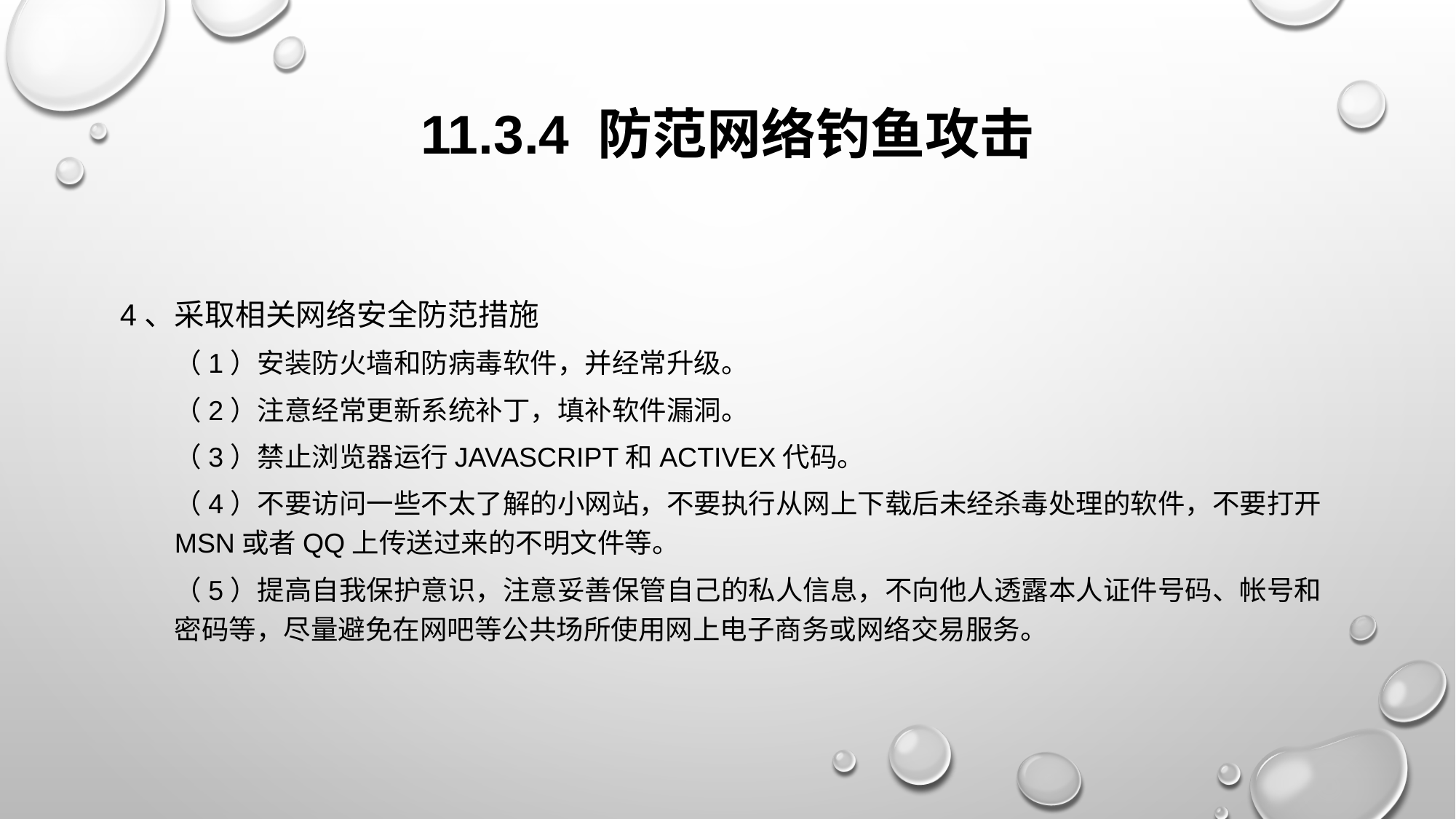

# 11.3.4 防范网络钓鱼攻击
4、采取相关网络安全防范措施
（1）安装防火墙和防病毒软件，并经常升级。
（2）注意经常更新系统补丁，填补软件漏洞。
（3）禁止浏览器运行JavaScript和ActiveX代码。
（4）不要访问一些不太了解的小网站，不要执行从网上下载后未经杀毒处理的软件，不要打开MSN或者QQ上传送过来的不明文件等。
（5）提高自我保护意识，注意妥善保管自己的私人信息，不向他人透露本人证件号码、帐号和密码等，尽量避免在网吧等公共场所使用网上电子商务或网络交易服务。